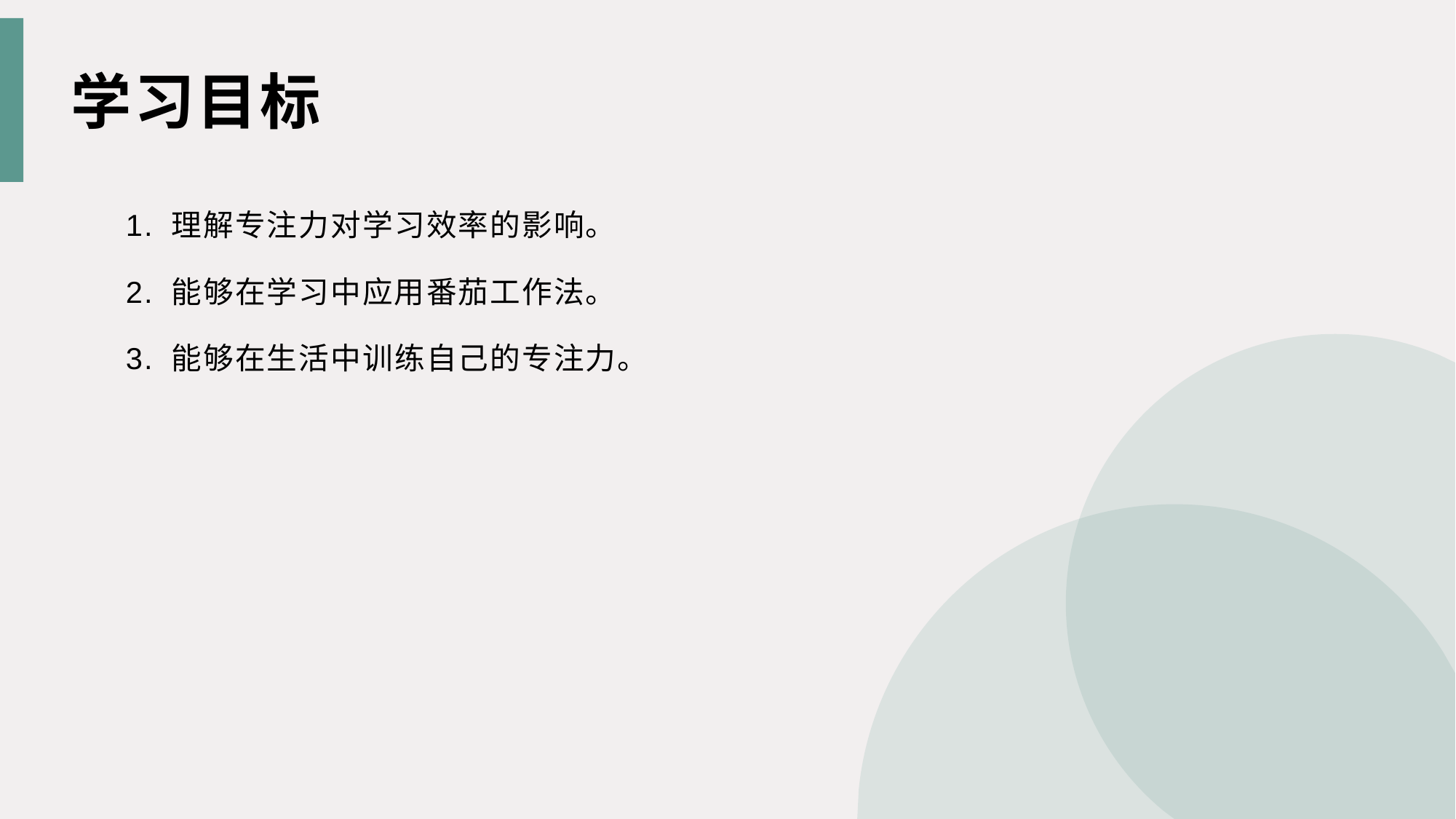

学习目标
1. 理解专注力对学习效率的影响。
2. 能够在学习中应用番茄工作法。
3. 能够在生活中训练自己的专注力。